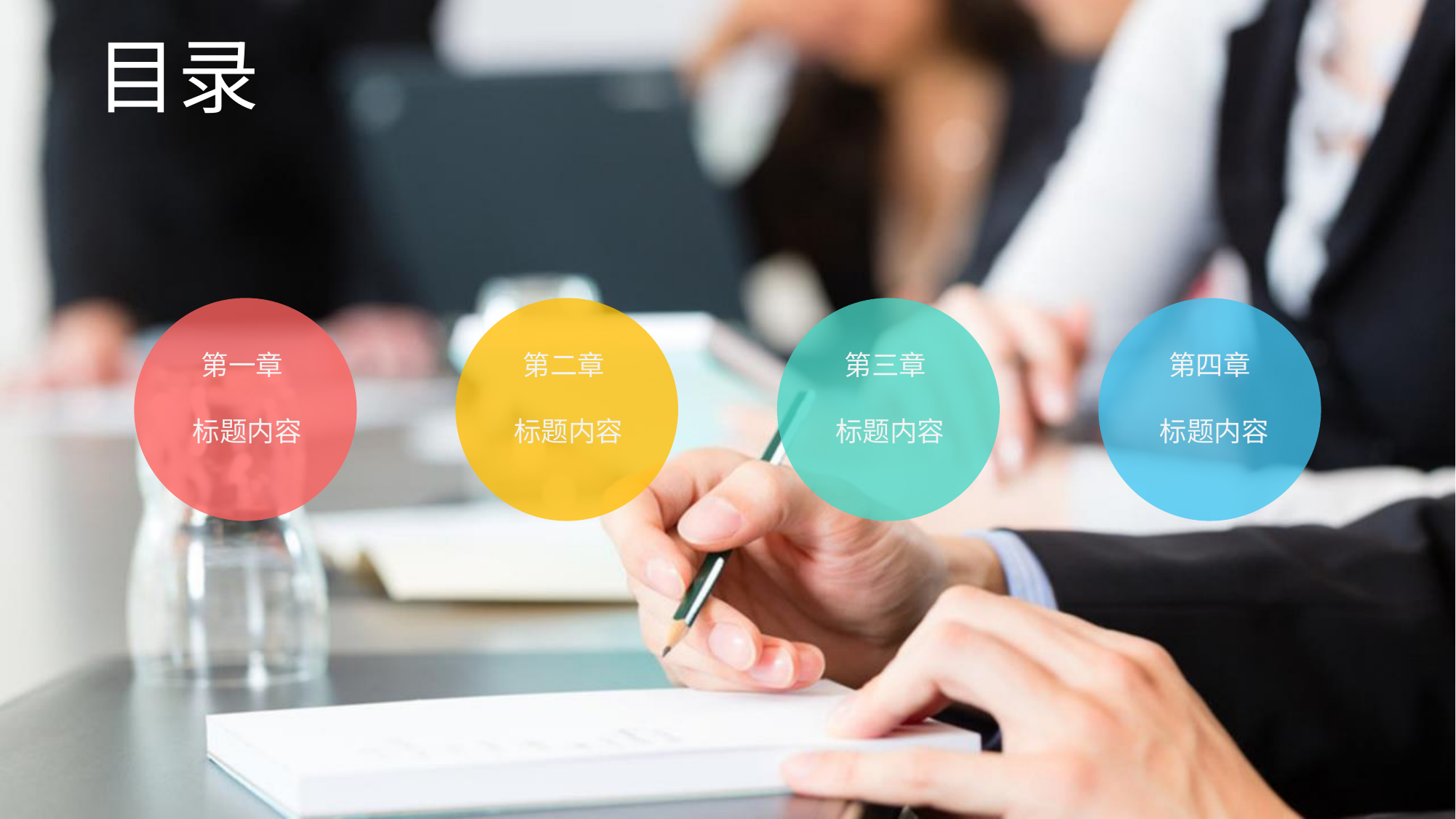

目录

第一章
第二章
第三章
第四章
标题内容
标题内容
标题内容
标题内容